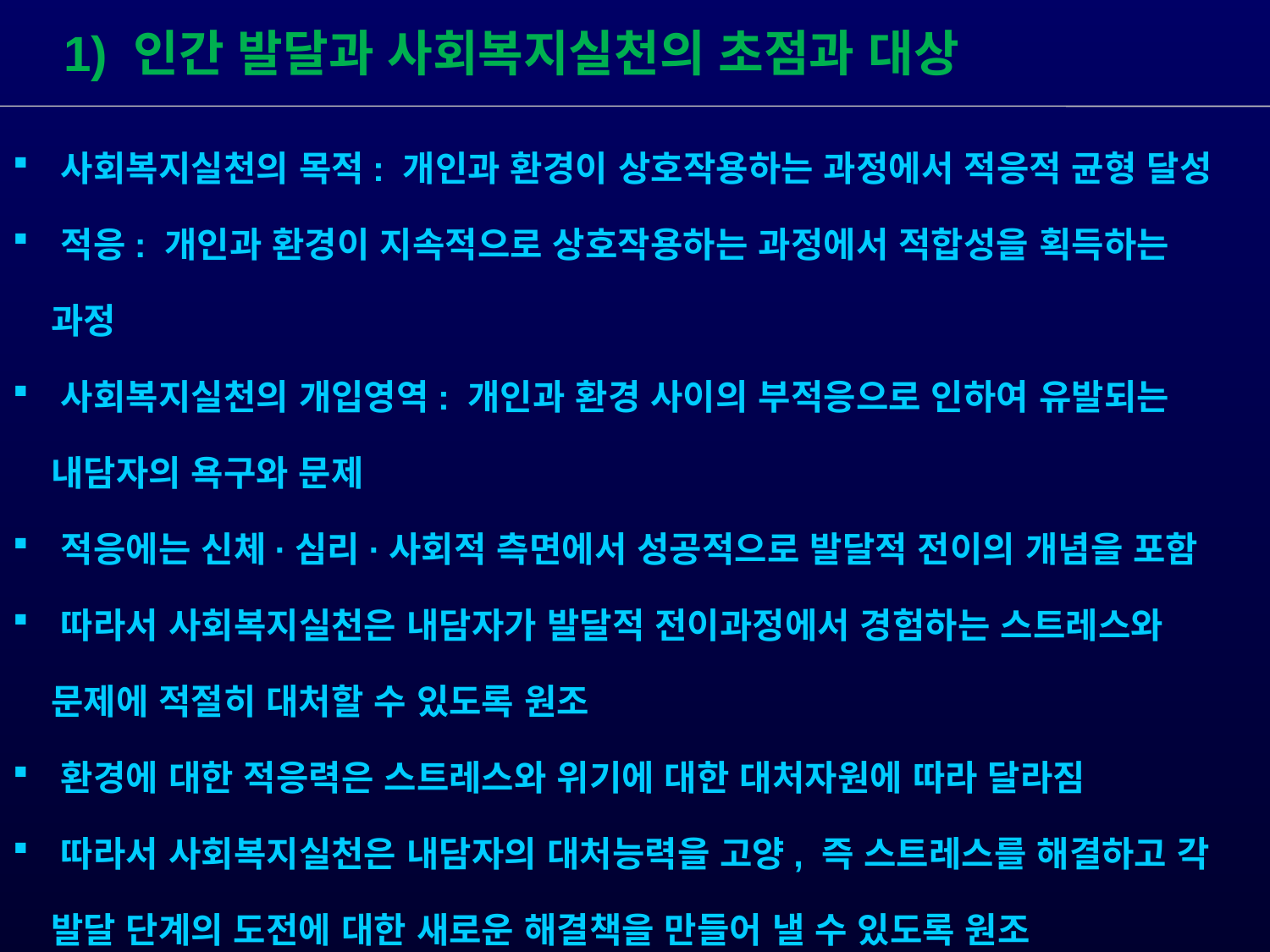

1) 인간 발달과 사회복지실천의 초점과 대상
 사회복지실천의 목적: 개인과 환경이 상호작용하는 과정에서 적응적 균형 달성
 적응: 개인과 환경이 지속적으로 상호작용하는 과정에서 적합성을 획득하는
   과정
 사회복지실천의 개입영역: 개인과 환경 사이의 부적응으로 인하여 유발되는
   내담자의 욕구와 문제
 적응에는 신체·심리·사회적 측면에서 성공적으로 발달적 전이의 개념을 포함
 따라서 사회복지실천은 내담자가 발달적 전이과정에서 경험하는 스트레스와
   문제에 적절히 대처할 수 있도록 원조
 환경에 대한 적응력은 스트레스와 위기에 대한 대처자원에 따라 달라짐
 따라서 사회복지실천은 내담자의 대처능력을 고양, 즉 스트레스를 해결하고 각
   발달 단계의 도전에 대한 새로운 해결책을 만들어 낼 수 있도록 원조